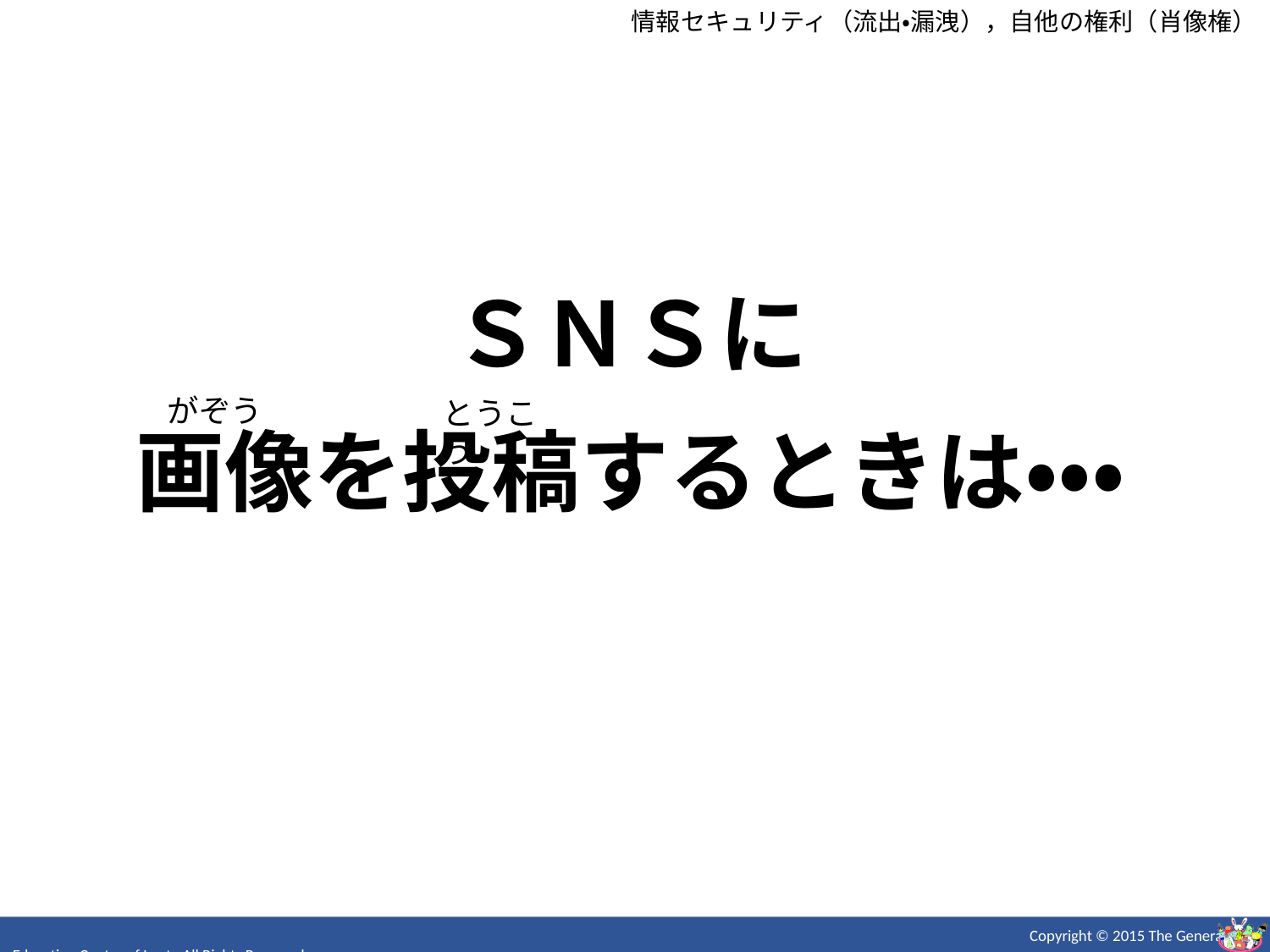

情報セキュリティ（流出・漏洩），自他の権利（肖像権）
# ＳＮＳに 画像を投稿するときは・・・
がぞう
とうこう